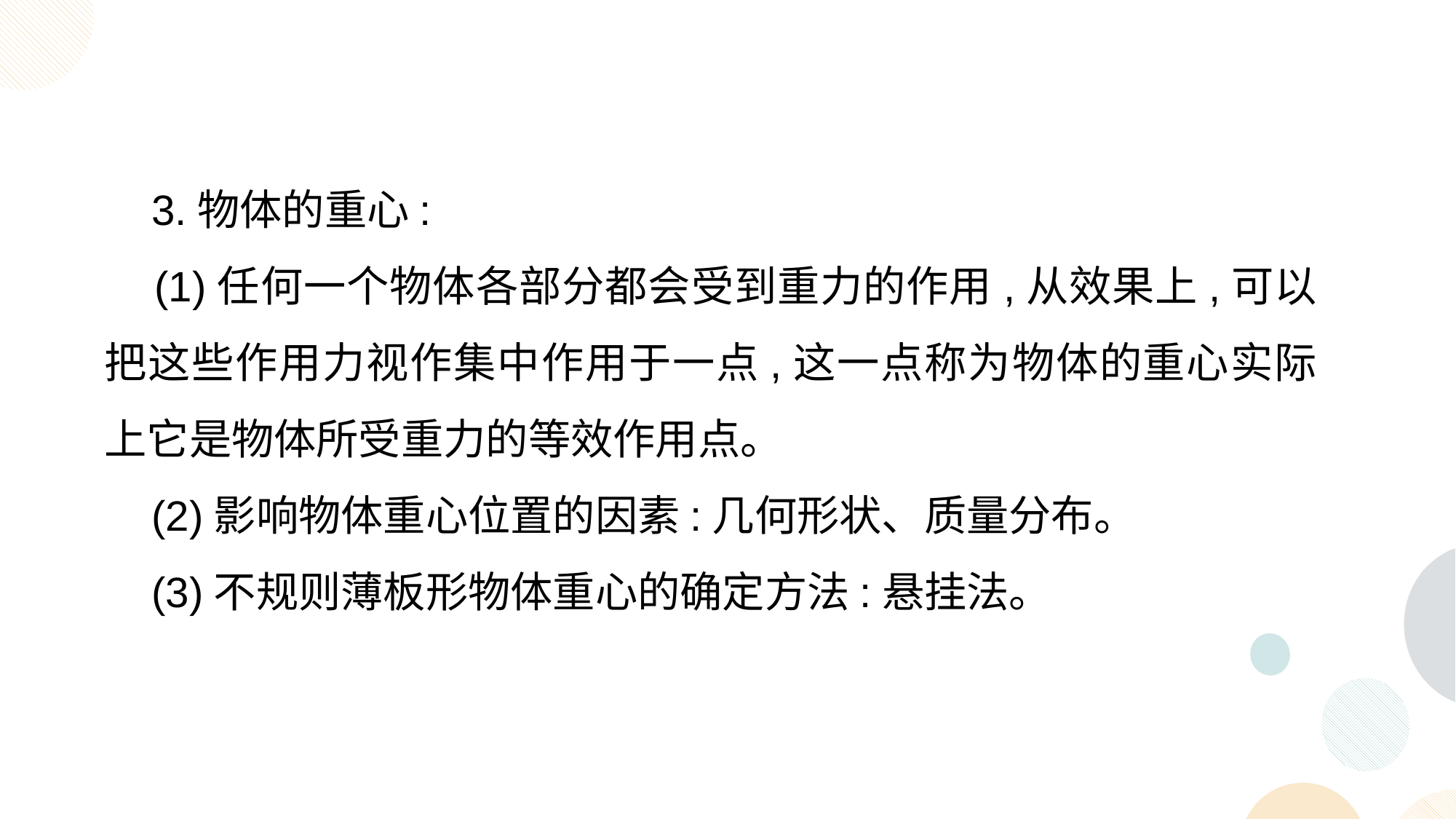

3.物体的重心:
    (1)任何一个物体各部分都会受到重力的作用,从效果上,可以把这些作用力视作集中作用于一点,这一点称为物体的重心实际上它是物体所受重力的等效作用点。
    (2)影响物体重心位置的因素:几何形状、质量分布。
    (3)不规则薄板形物体重心的确定方法:悬挂法。